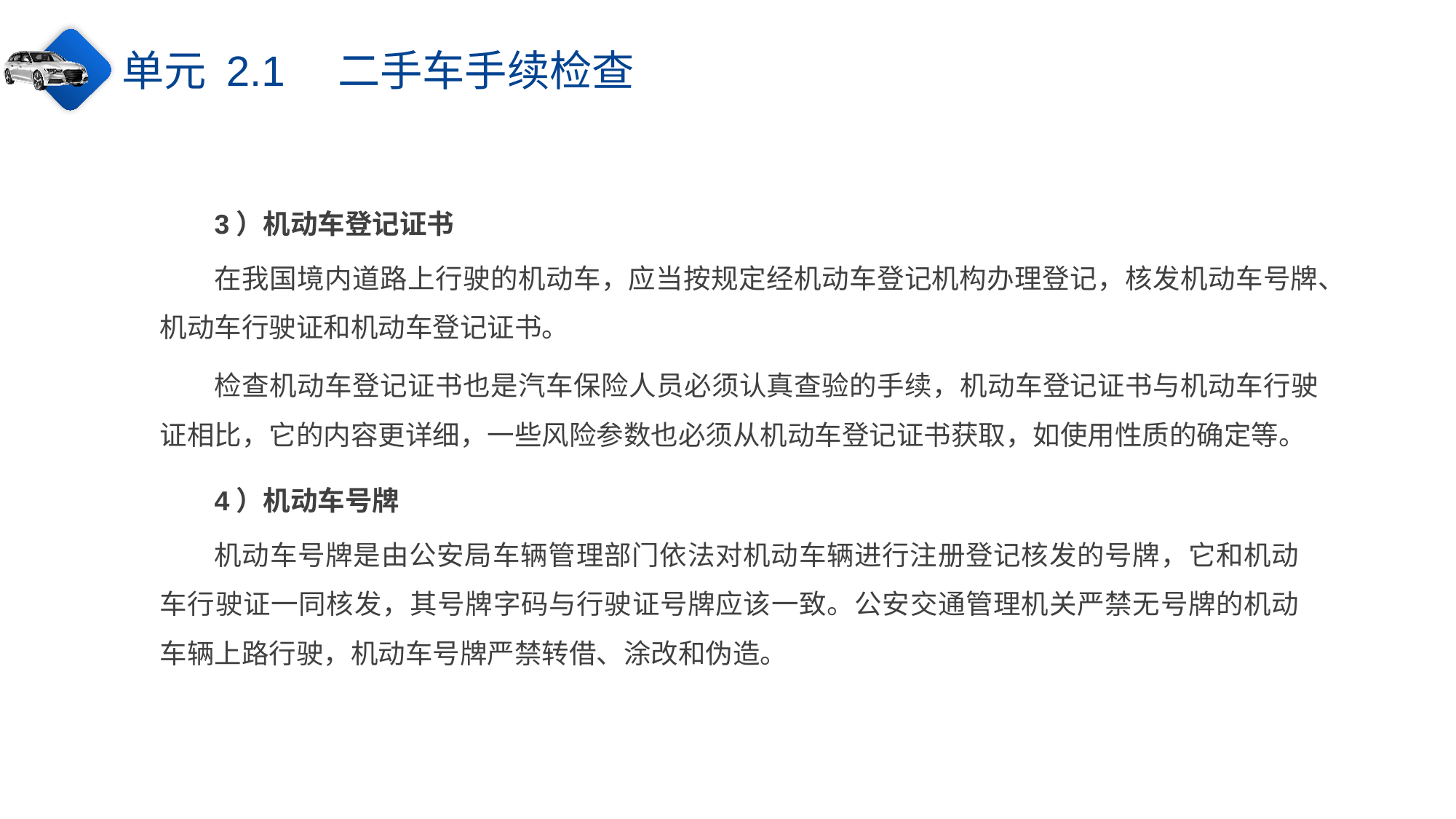

单元 2.1　二手车手续检查
3）机动车登记证书
在我国境内道路上行驶的机动车，应当按规定经机动车登记机构办理登记，核发机动车号牌、机动车行驶证和机动车登记证书。
检查机动车登记证书也是汽车保险人员必须认真查验的手续，机动车登记证书与机动车行驶证相比，它的内容更详细，一些风险参数也必须从机动车登记证书获取，如使用性质的确定等。
4）机动车号牌
机动车号牌是由公安局车辆管理部门依法对机动车辆进行注册登记核发的号牌，它和机动车行驶证一同核发，其号牌字码与行驶证号牌应该一致。公安交通管理机关严禁无号牌的机动车辆上路行驶，机动车号牌严禁转借、涂改和伪造。